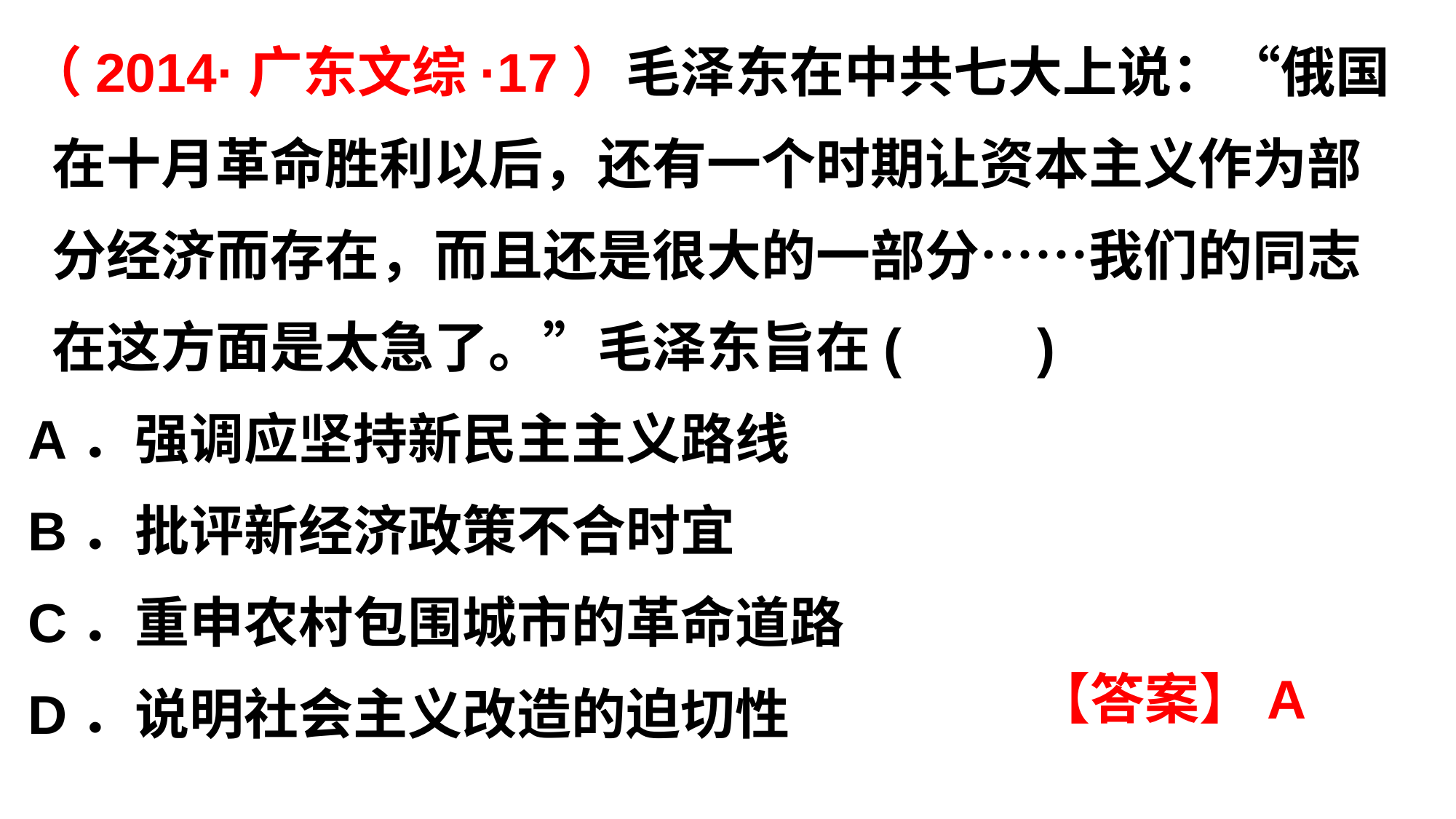

（2014·广东文综·17）毛泽东在中共七大上说：“俄国在十月革命胜利以后，还有一个时期让资本主义作为部分经济而存在，而且还是很大的一部分……我们的同志在这方面是太急了。”毛泽东旨在(　　)
A．强调应坚持新民主主义路线
B．批评新经济政策不合时宜
C．重申农村包围城市的革命道路
D．说明社会主义改造的迫切性
【答案】A